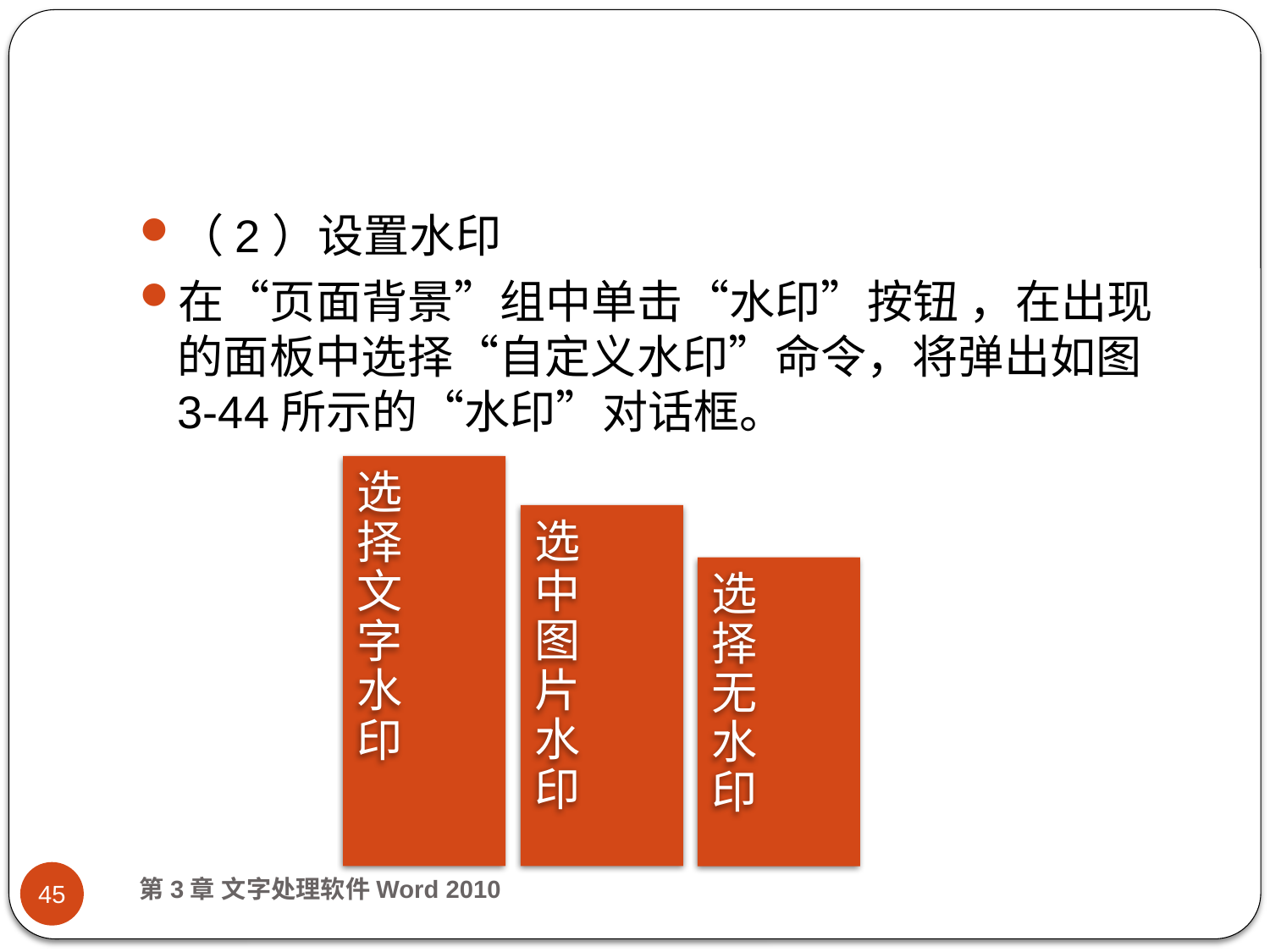

#
（2）设置水印
在“页面背景”组中单击“水印”按钮 ，在出现的面板中选择“自定义水印”命令，将弹出如图3-44所示的“水印”对话框。

选择文字水印
选中图片水印
选择无水印
第3章 文字处理软件Word 2010
45